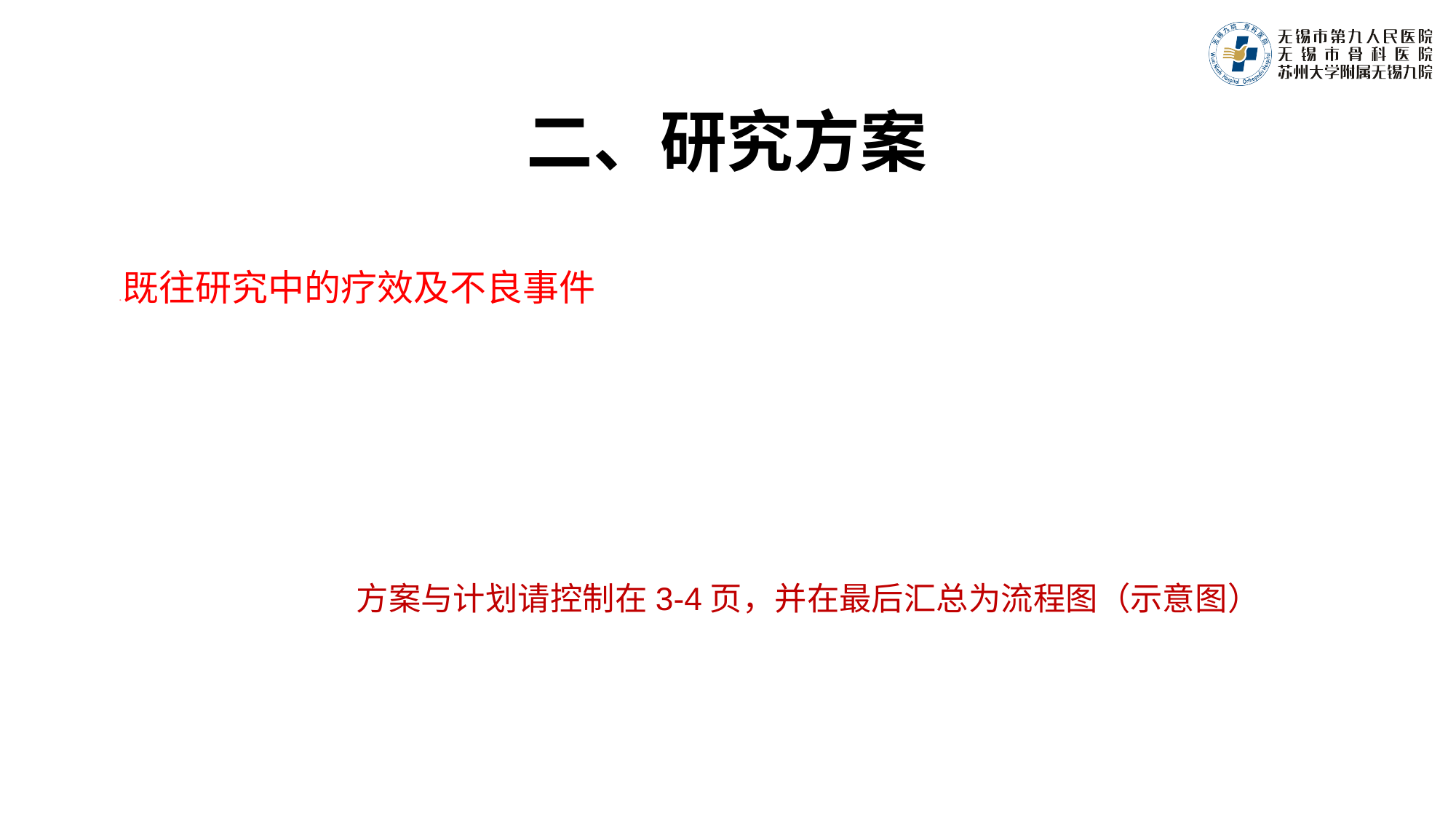

# 二、研究方案
素。既往研究中的疗效及不良事件

方案与计划请控制在3-4页，并在最后汇总为流程图（示意图）